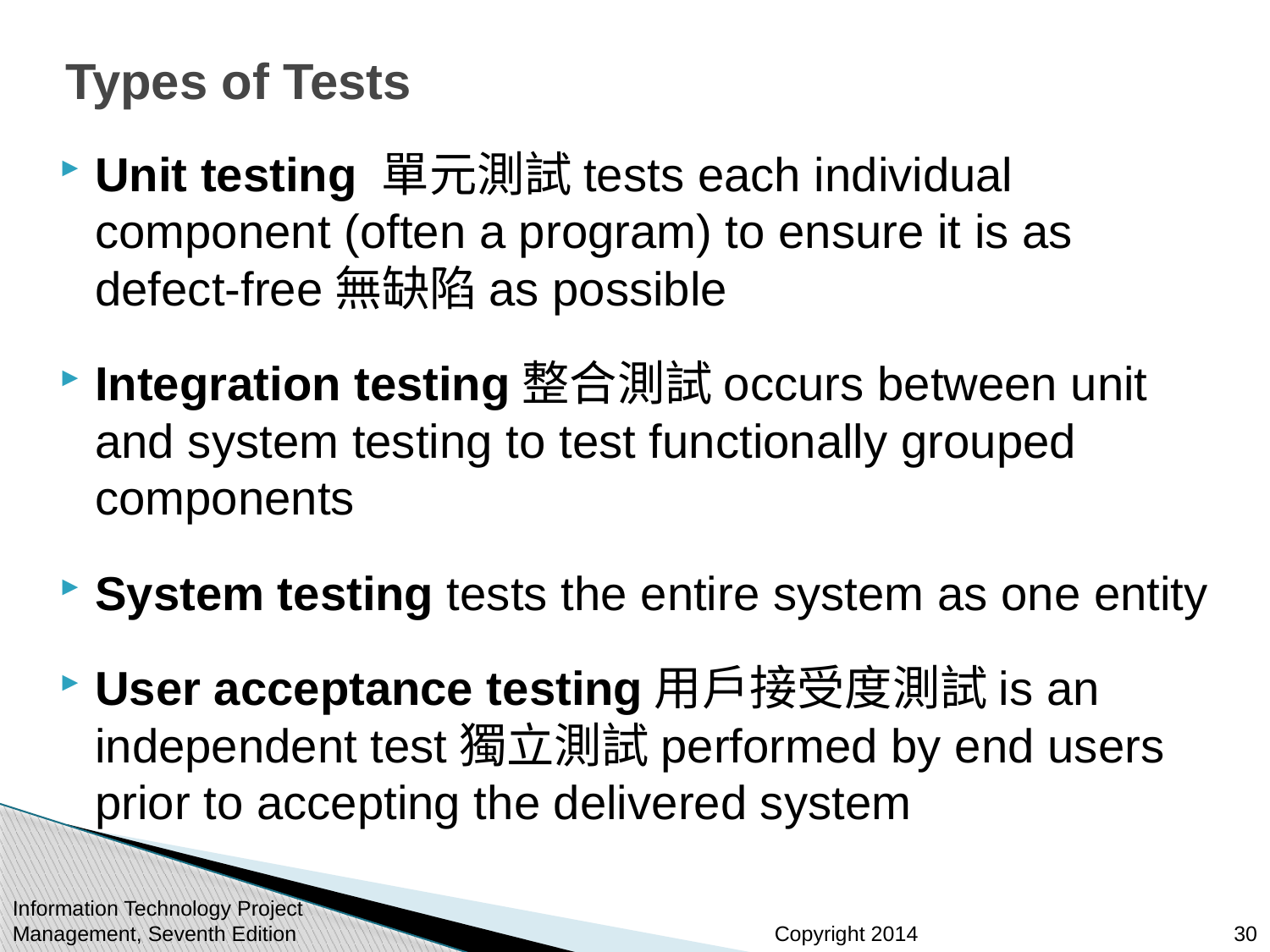

# Types of Tests
Unit testing 單元測試tests each individual component (often a program) to ensure it is as defect-free無缺陷as possible
Integration testing整合測試occurs between unit and system testing to test functionally grouped components
System testing tests the entire system as one entity
User acceptance testing用戶接受度測試is an independent test獨立測試performed by end users prior to accepting the delivered system
Information Technology Project Management, Seventh Edition
30